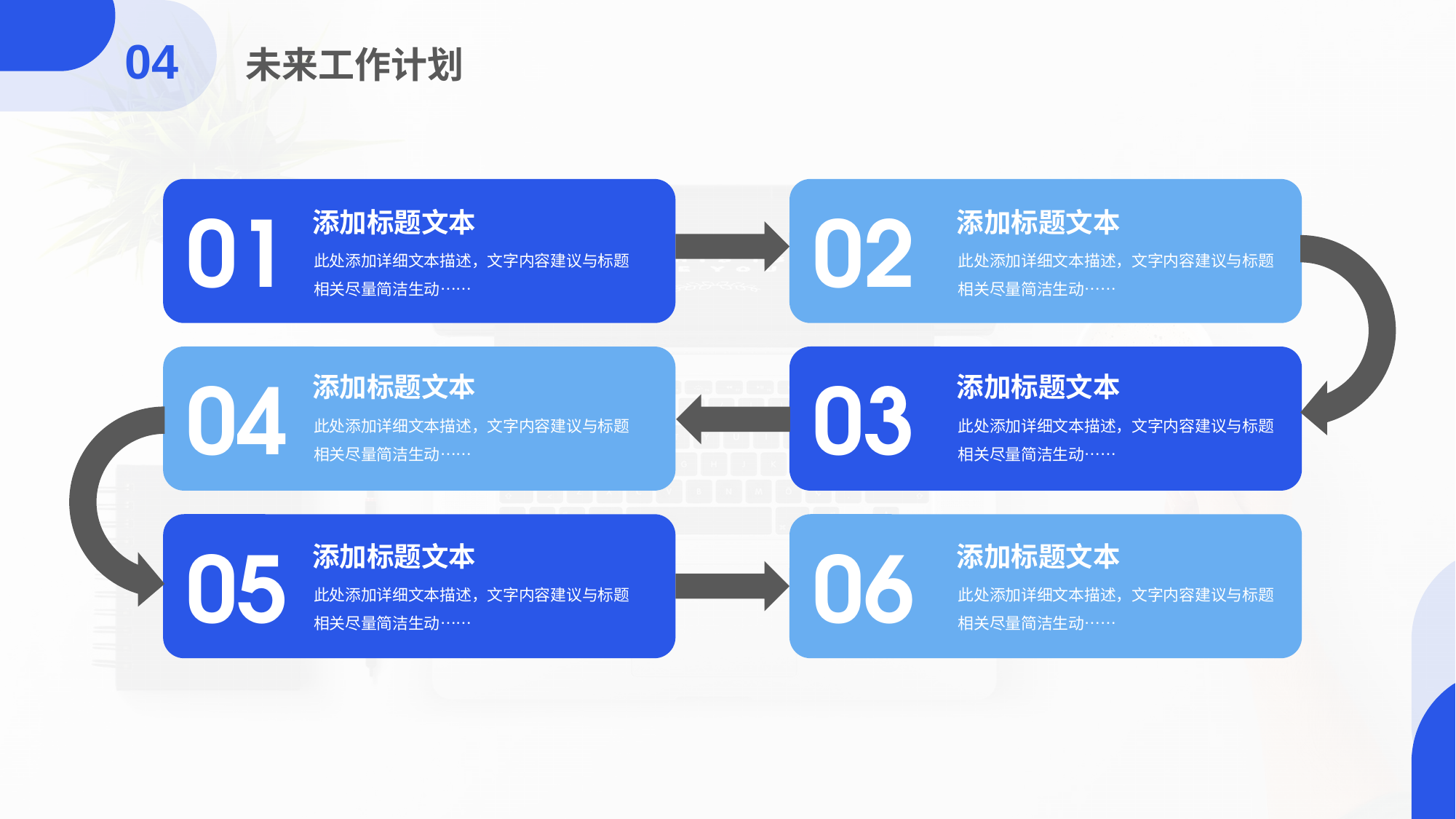

04
未来工作计划

01
02
添加标题文本
此处添加详细文本描述，文字内容建议与标题相关尽量简洁生动……
添加标题文本
此处添加详细文本描述，文字内容建议与标题相关尽量简洁生动……

04
03
添加标题文本
此处添加详细文本描述，文字内容建议与标题相关尽量简洁生动……
添加标题文本
此处添加详细文本描述，文字内容建议与标题相关尽量简洁生动……

05
06
添加标题文本
此处添加详细文本描述，文字内容建议与标题相关尽量简洁生动……
添加标题文本
此处添加详细文本描述，文字内容建议与标题相关尽量简洁生动……